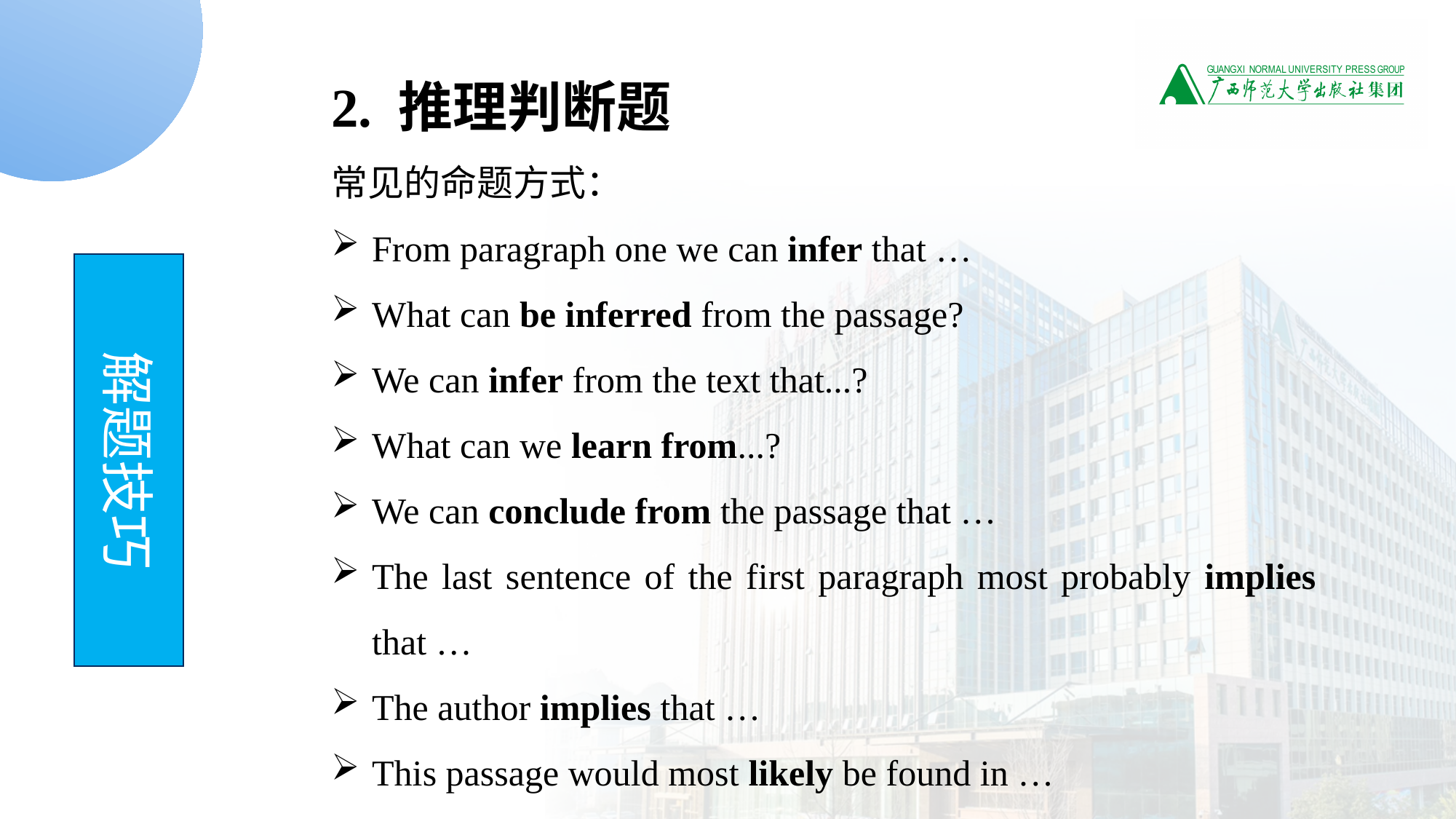

2. 推理判断题
常见的命题方式：
From paragraph one we can infer that …
What can be inferred from the passage?
We can infer from the text that...?
What can we learn from...?
We can conclude from the passage that …
The last sentence of the first paragraph most probably implies that …
The author implies that …
This passage would most likely be found in …
解题技巧